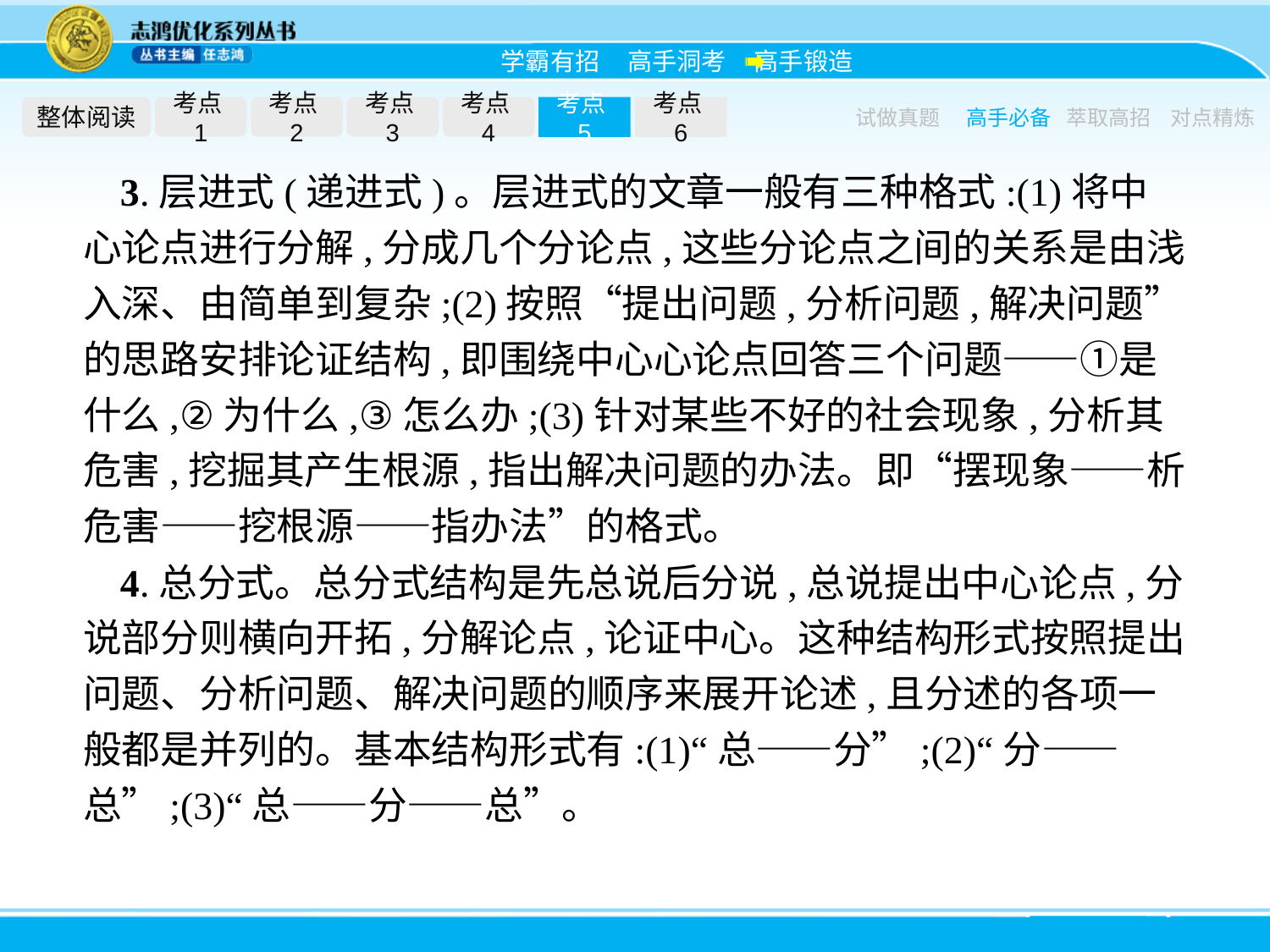

整体阅读
考点1
考点2
考点3
考点4
考点5
考点6
试做真题
高手必备
萃取高招
对点精炼
3.层进式(递进式)。层进式的文章一般有三种格式:(1)将中心论点进行分解,分成几个分论点,这些分论点之间的关系是由浅入深、由简单到复杂;(2)按照“提出问题,分析问题,解决问题”的思路安排论证结构,即围绕中心心论点回答三个问题——①是什么,②为什么,③怎么办;(3)针对某些不好的社会现象,分析其危害,挖掘其产生根源,指出解决问题的办法。即“摆现象——析危害——挖根源——指办法”的格式。
4.总分式。总分式结构是先总说后分说,总说提出中心论点,分说部分则横向开拓,分解论点,论证中心。这种结构形式按照提出问题、分析问题、解决问题的顺序来展开论述,且分述的各项一般都是并列的。基本结构形式有:(1)“总——分”;(2)“分——总”;(3)“总——分——总”。